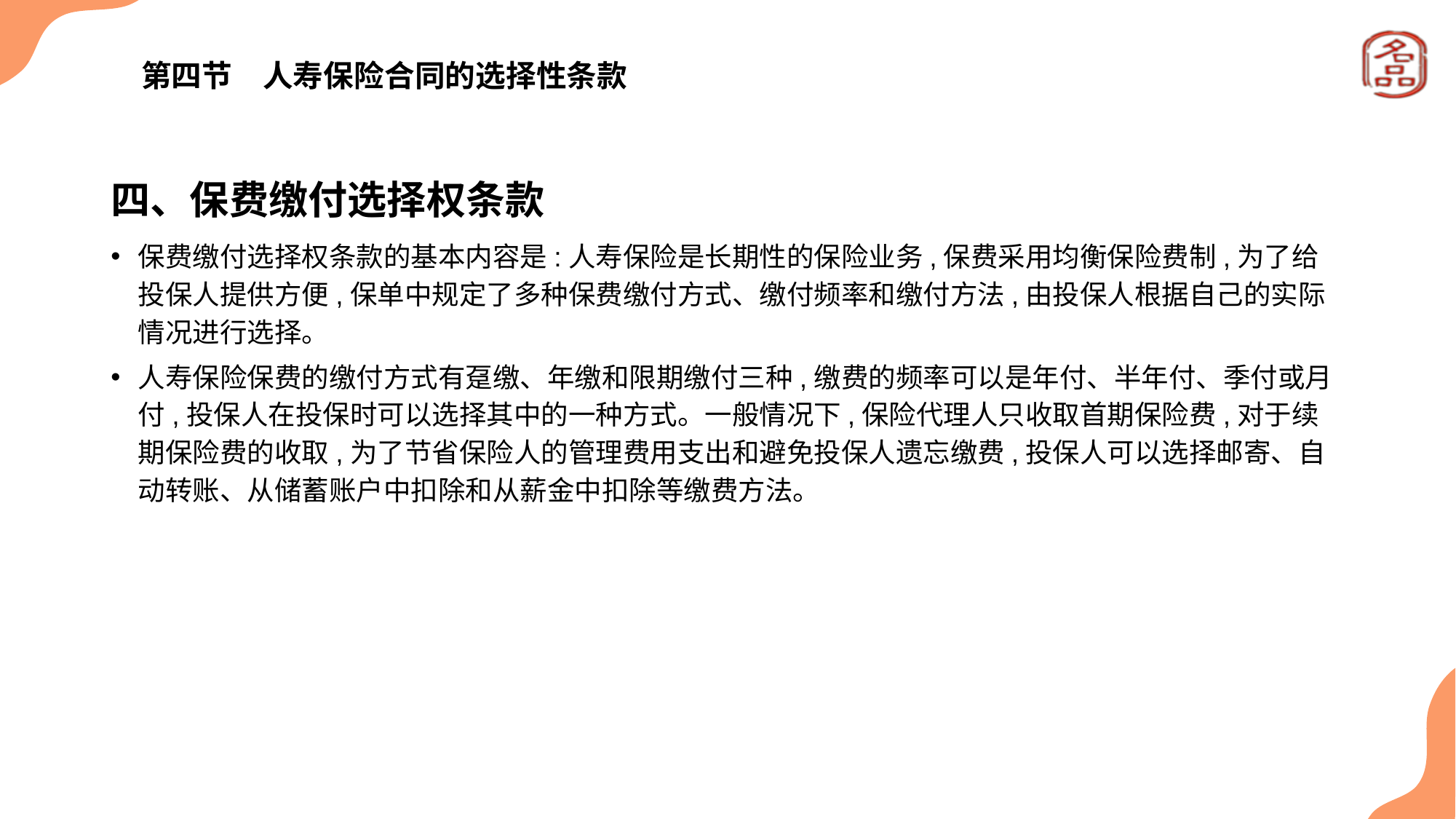

# 第四节　人寿保险合同的选择性条款
四、保费缴付选择权条款
保费缴付选择权条款的基本内容是:人寿保险是长期性的保险业务,保费采用均衡保险费制,为了给投保人提供方便,保单中规定了多种保费缴付方式、缴付频率和缴付方法,由投保人根据自己的实际情况进行选择。
人寿保险保费的缴付方式有趸缴、年缴和限期缴付三种,缴费的频率可以是年付、半年付、季付或月付,投保人在投保时可以选择其中的一种方式。一般情况下,保险代理人只收取首期保险费,对于续期保险费的收取,为了节省保险人的管理费用支出和避免投保人遗忘缴费,投保人可以选择邮寄、自动转账、从储蓄账户中扣除和从薪金中扣除等缴费方法。